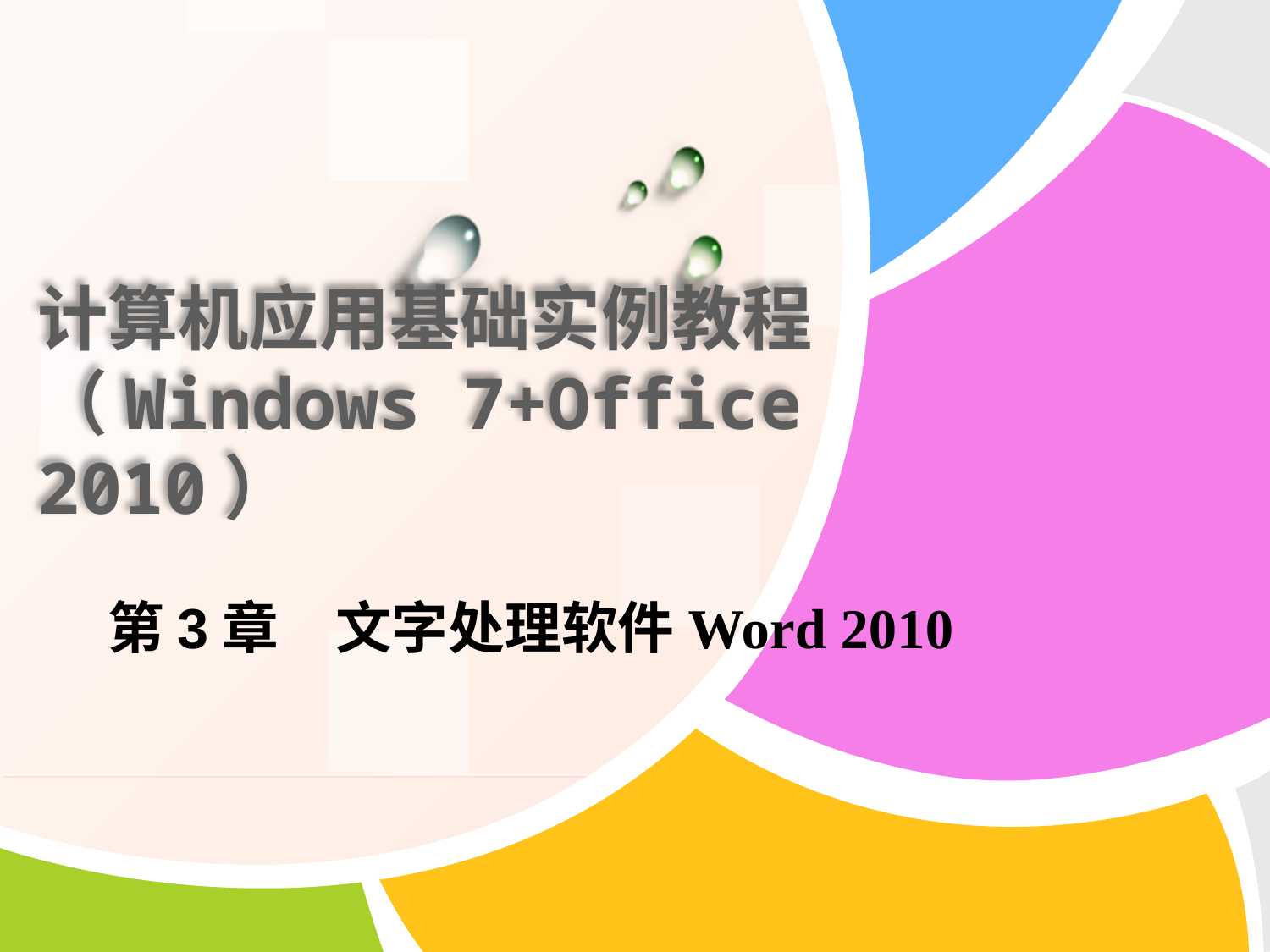

# 计算机应用基础实例教程 （Windows 7+Office 2010）
第3章　文字处理软件Word 2010